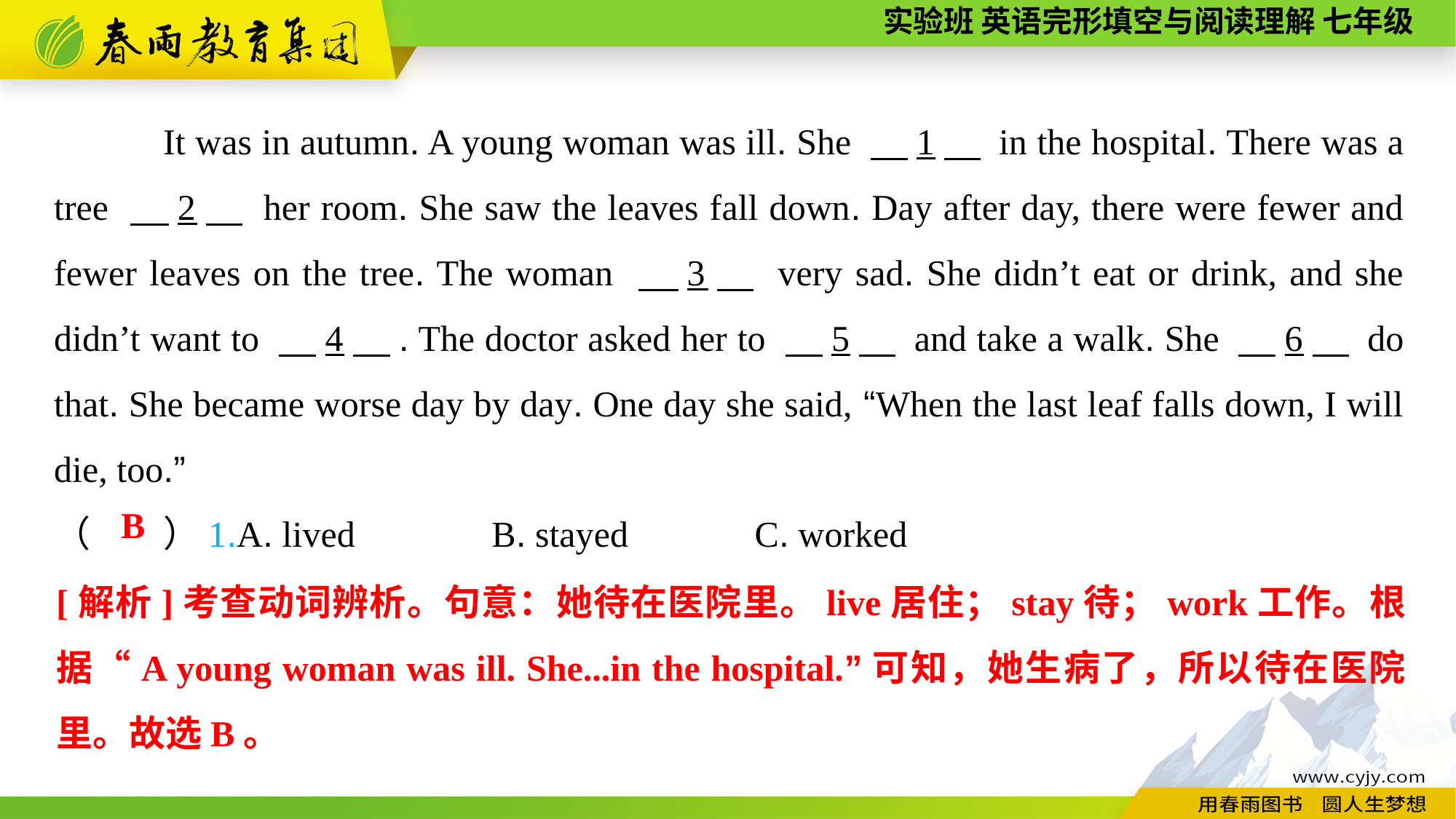

It was in autumn. A young woman was ill. She 　1　 in the hospital. There was a tree 　2　 her room. She saw the leaves fall down. Day after day, there were fewer and fewer leaves on the tree. The woman 　3　 very sad. She didn’t eat or drink, and she didn’t want to 　4　. The doctor asked her to 　5　 and take a walk. She 　6　 do that. She became worse day by day. One day she said, “When the last leaf falls down, I will die, too.”
（　　）1.A. lived               B. stayed	     C. worked
B
[解析]考查动词辨析。句意：她待在医院里。live居住；stay待；work工作。根据“A young woman was ill. She...in the hospital.”可知，她生病了，所以待在医院里。故选B。